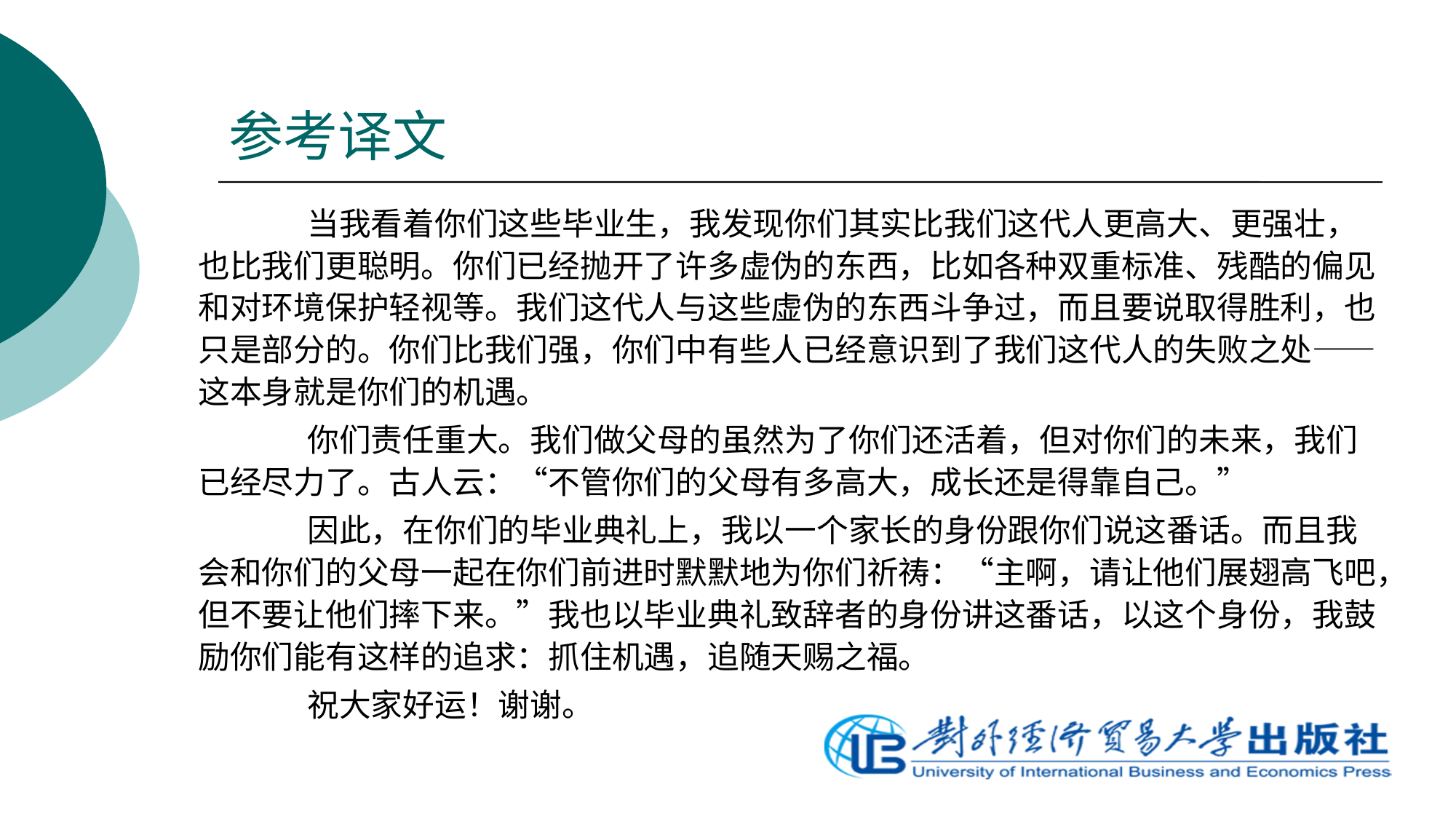

# 参考译文
		当我看着你们这些毕业生，我发现你们其实比我们这代人更高大、更强壮，也比我们更聪明。你们已经抛开了许多虚伪的东西，比如各种双重标准、残酷的偏见和对环境保护轻视等。我们这代人与这些虚伪的东西斗争过，而且要说取得胜利，也只是部分的。你们比我们强，你们中有些人已经意识到了我们这代人的失败之处——这本身就是你们的机遇。
		你们责任重大。我们做父母的虽然为了你们还活着，但对你们的未来，我们已经尽力了。古人云：“不管你们的父母有多高大，成长还是得靠自己。”
		因此，在你们的毕业典礼上，我以一个家长的身份跟你们说这番话。而且我会和你们的父母一起在你们前进时默默地为你们祈祷：“主啊，请让他们展翅高飞吧，但不要让他们摔下来。”我也以毕业典礼致辞者的身份讲这番话，以这个身份，我鼓励你们能有这样的追求：抓住机遇，追随天赐之福。
		祝大家好运！谢谢。